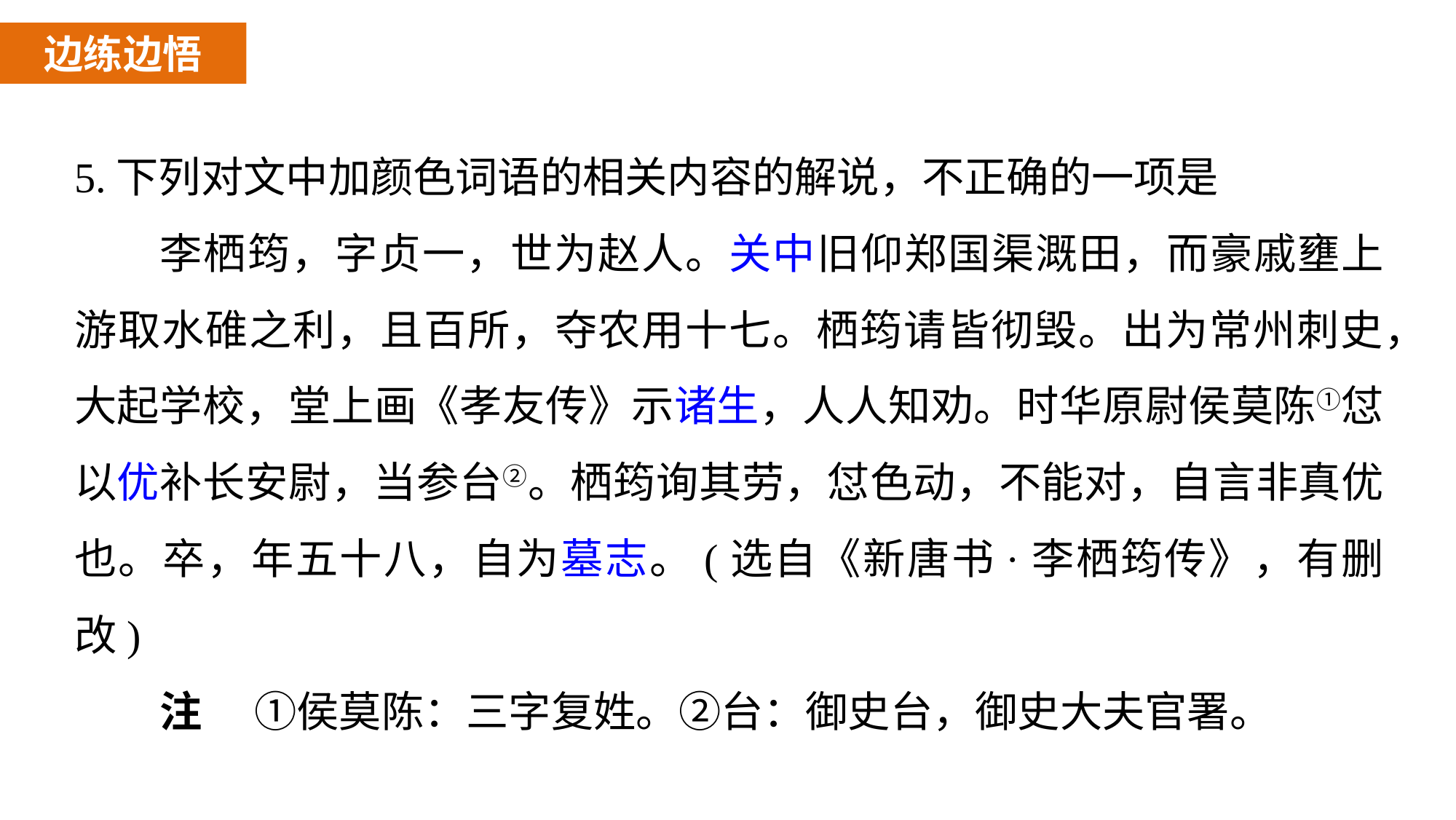

边练边悟
5.下列对文中加颜色词语的相关内容的解说，不正确的一项是
李栖筠，字贞一，世为赵人。关中旧仰郑国渠溉田，而豪戚壅上游取水碓之利，且百所，夺农用十七。栖筠请皆彻毁。出为常州刺史，大起学校，堂上画《孝友传》示诸生，人人知劝。时华原尉侯莫陈①怤以优补长安尉，当参台②。栖筠询其劳，怤色动，不能对，自言非真优也。卒，年五十八，自为墓志。(选自《新唐书·李栖筠传》，有删改)
注 　①侯莫陈：三字复姓。②台：御史台，御史大夫官署。